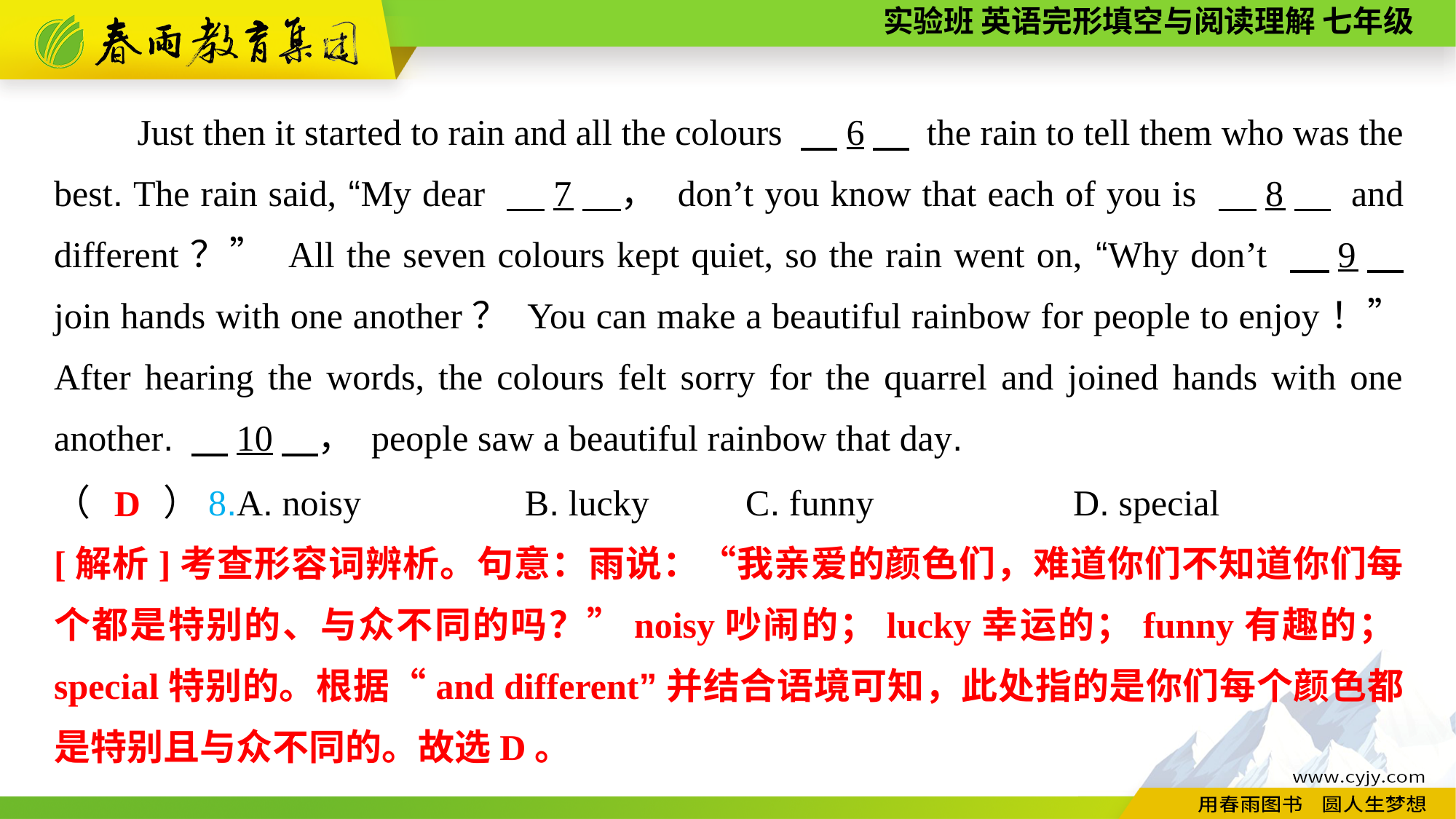

Just then it started to rain and all the colours 　6　 the rain to tell them who was the best. The rain said, “My dear 　7　， don’t you know that each of you is 　8　 and different？” All the seven colours kept quiet, so the rain went on, “Why don’t 　9　 join hands with one another？ You can make a beautiful rainbow for people to enjoy！” After hearing the words, the colours felt sorry for the quarrel and joined hands with one another. 　10　， people saw a beautiful rainbow that day.
（　　）8.A. noisy                  B. lucky	    C. funny	                D. special
D
[解析]考查形容词辨析。句意：雨说：“我亲爱的颜色们，难道你们不知道你们每个都是特别的、与众不同的吗？”noisy吵闹的；lucky幸运的；funny有趣的；special特别的。根据“and different”并结合语境可知，此处指的是你们每个颜色都是特别且与众不同的。故选D。